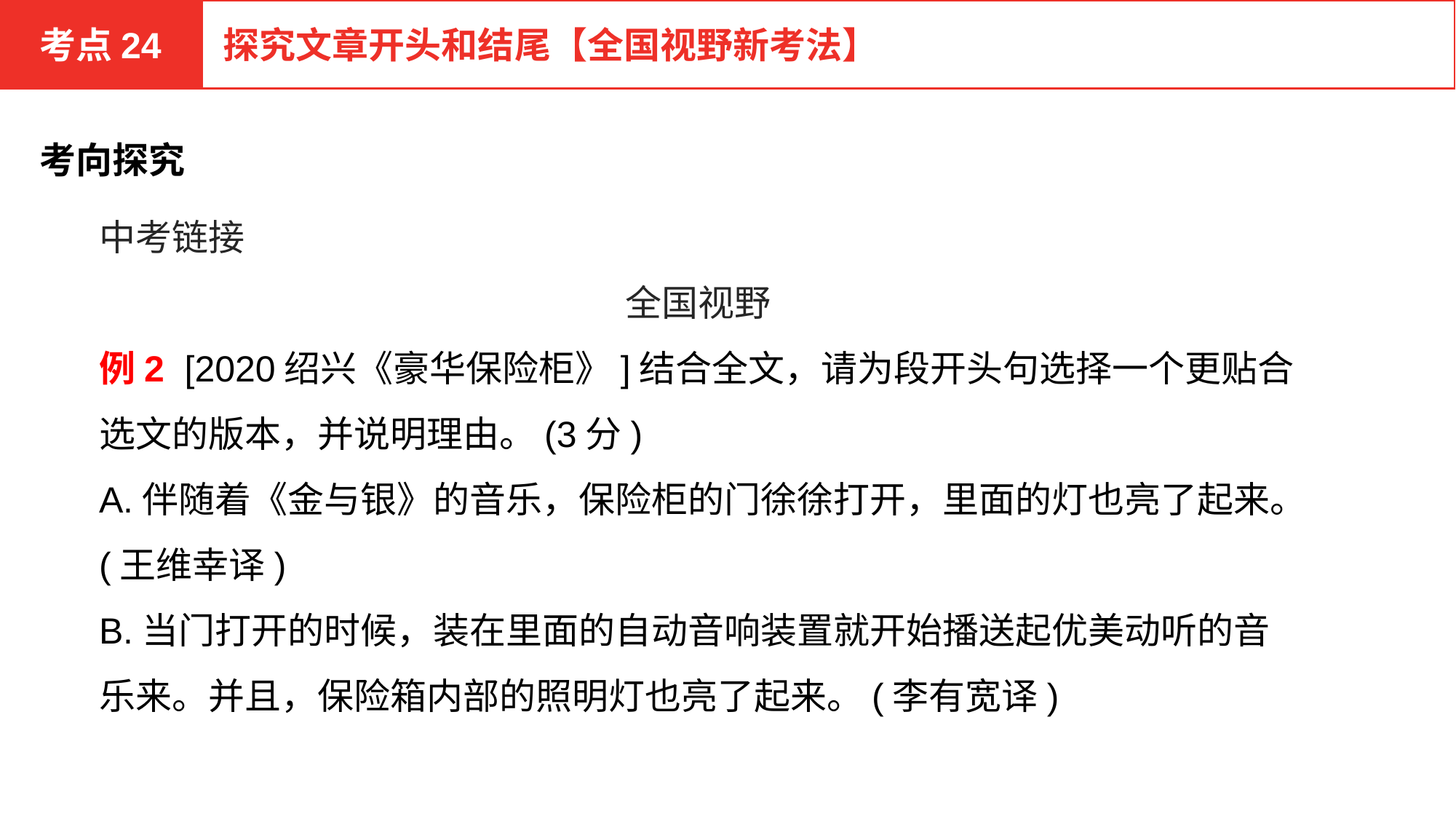

考点24
探究文章开头和结尾【全国视野新考法】
考向探究
中考链接
全国视野
例2  [2020绍兴《豪华保险柜》]结合全文，请为段开头句选择一个更贴合选文的版本，并说明理由。(3分)
A.伴随着《金与银》的音乐，保险柜的门徐徐打开，里面的灯也亮了起来。(王维幸译)
B.当门打开的时候，装在里面的自动音响装置就开始播送起优美动听的音乐来。并且，保险箱内部的照明灯也亮了起来。(李有宽译)